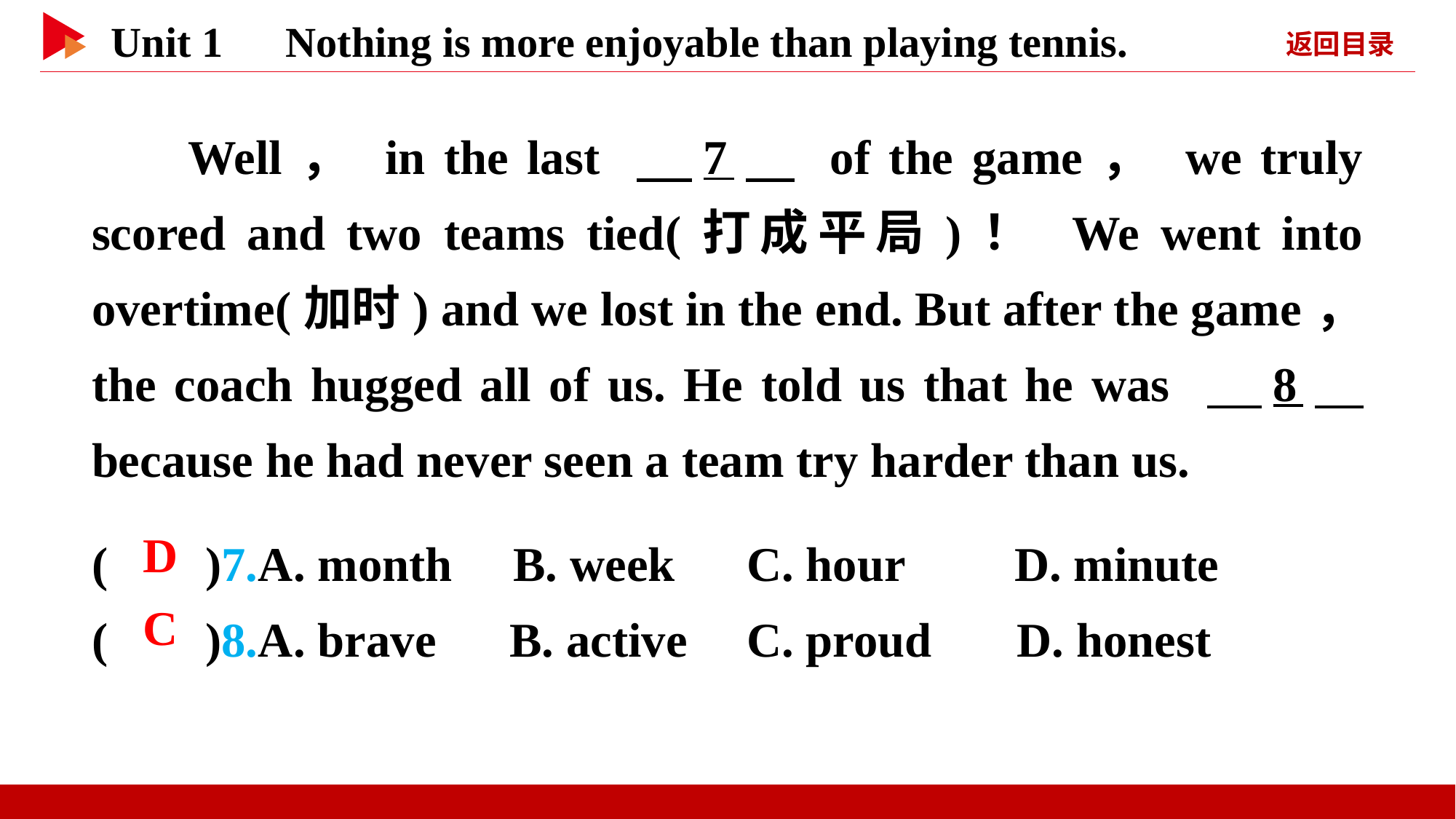

Well， in the last 　7　 of the game， we truly scored and two teams tied(打成平局)！ We went into overtime(加时) and we lost in the end. But after the game， the coach hugged all of us. He told us that he was 　8　 because he had never seen a team try harder than us.
(        )7.A. month     B. week	C. hour         D. minute
(        )8.A. brave      B. active	C. proud       D. honest
   D
   C